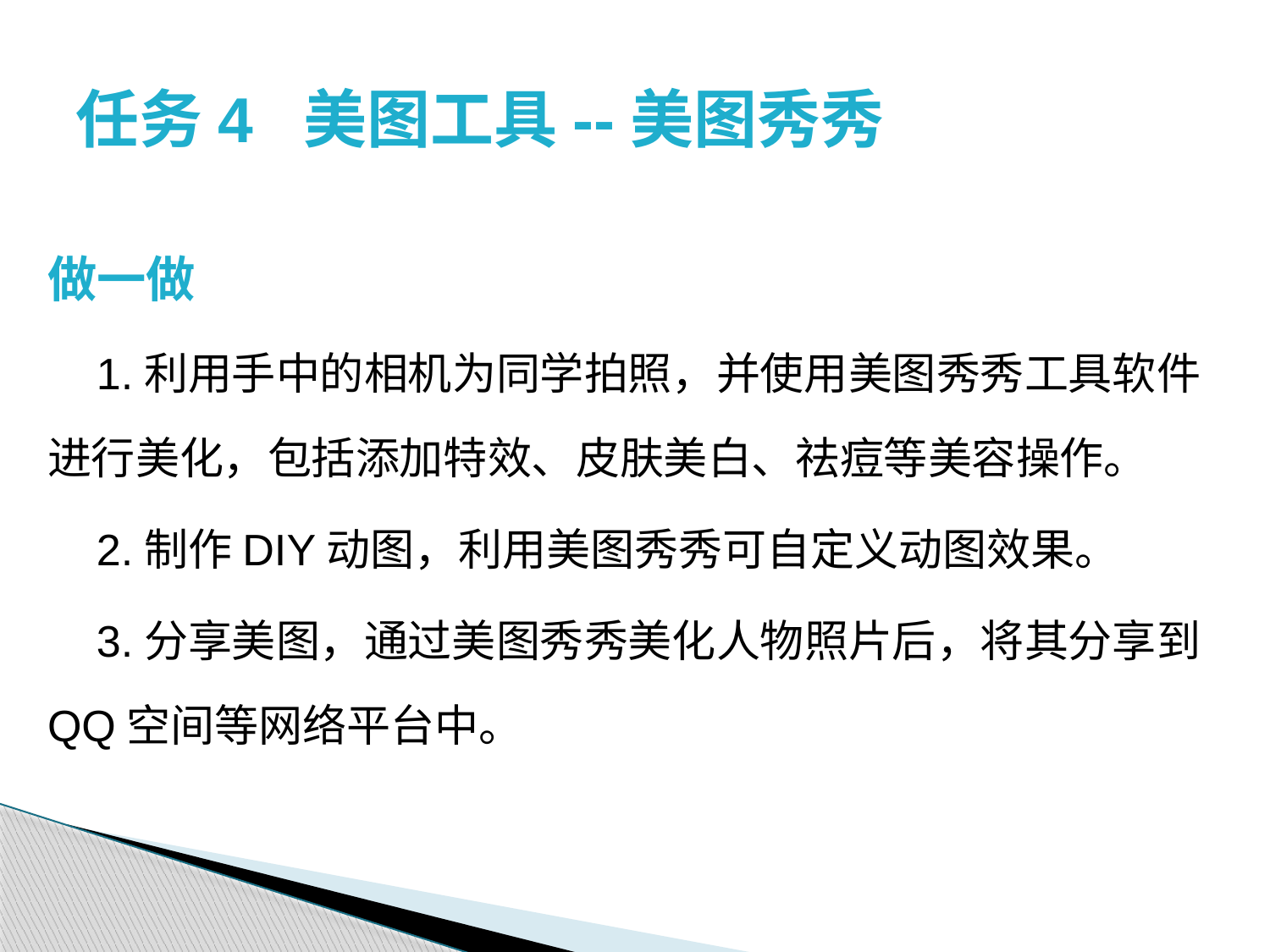

# 任务4  美图工具--美图秀秀
做一做
    1.利用手中的相机为同学拍照，并使用美图秀秀工具软件进行美化，包括添加特效、皮肤美白、祛痘等美容操作。
    2.制作DIY动图，利用美图秀秀可自定义动图效果。
    3.分享美图，通过美图秀秀美化人物照片后，将其分享到QQ空间等网络平台中。